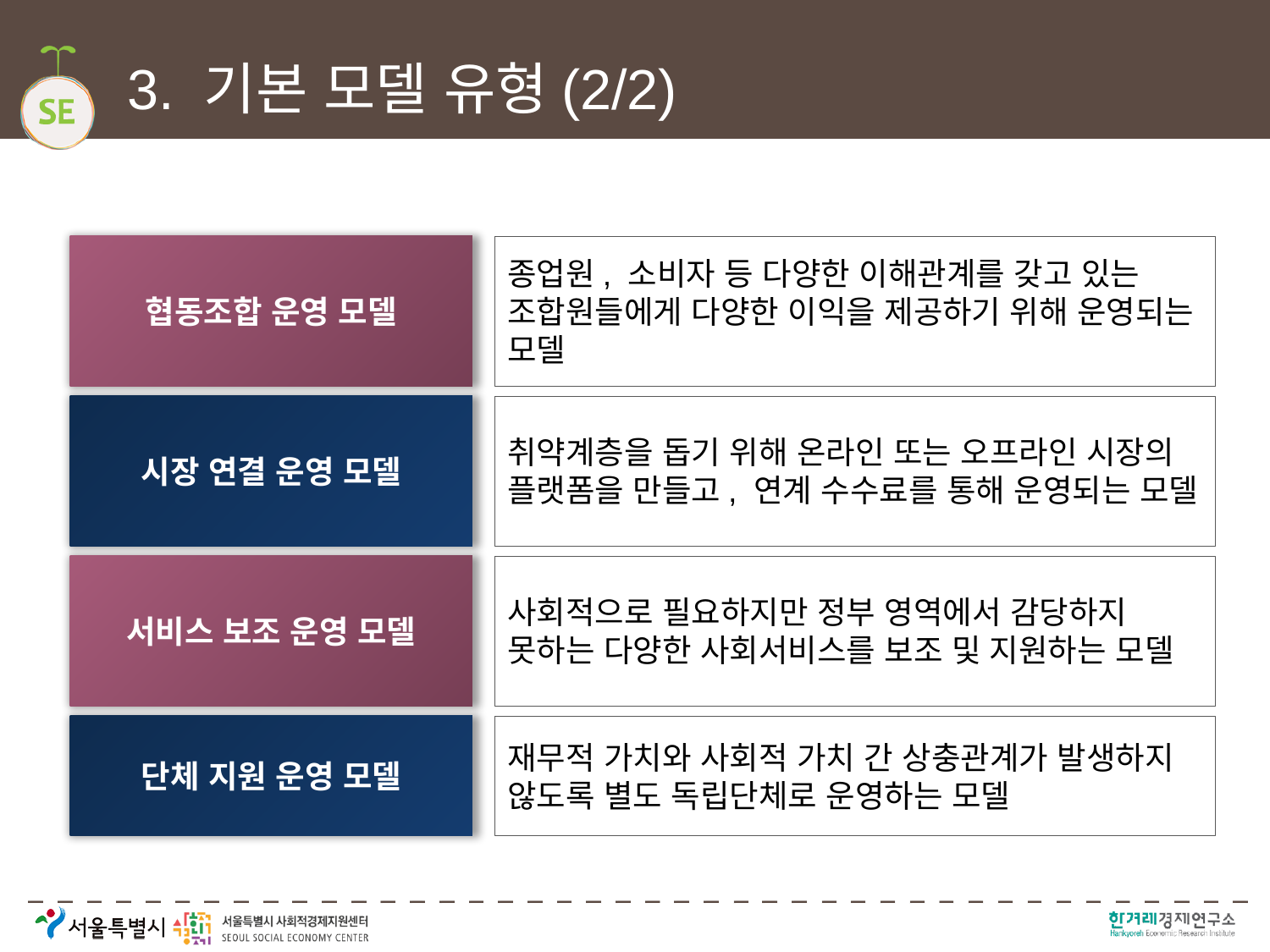

# 3. 기본 모델 유형(2/2)
협동조합 운영 모델
종업원, 소비자 등 다양한 이해관계를 갖고 있는 조합원들에게 다양한 이익을 제공하기 위해 운영되는 모델
시장 연결 운영 모델
취약계층을 돕기 위해 온라인 또는 오프라인 시장의 플랫폼을 만들고, 연계 수수료를 통해 운영되는 모델
서비스 보조 운영 모델
사회적으로 필요하지만 정부 영역에서 감당하지 못하는 다양한 사회서비스를 보조 및 지원하는 모델
단체 지원 운영 모델
재무적 가치와 사회적 가치 간 상충관계가 발생하지 않도록 별도 독립단체로 운영하는 모델